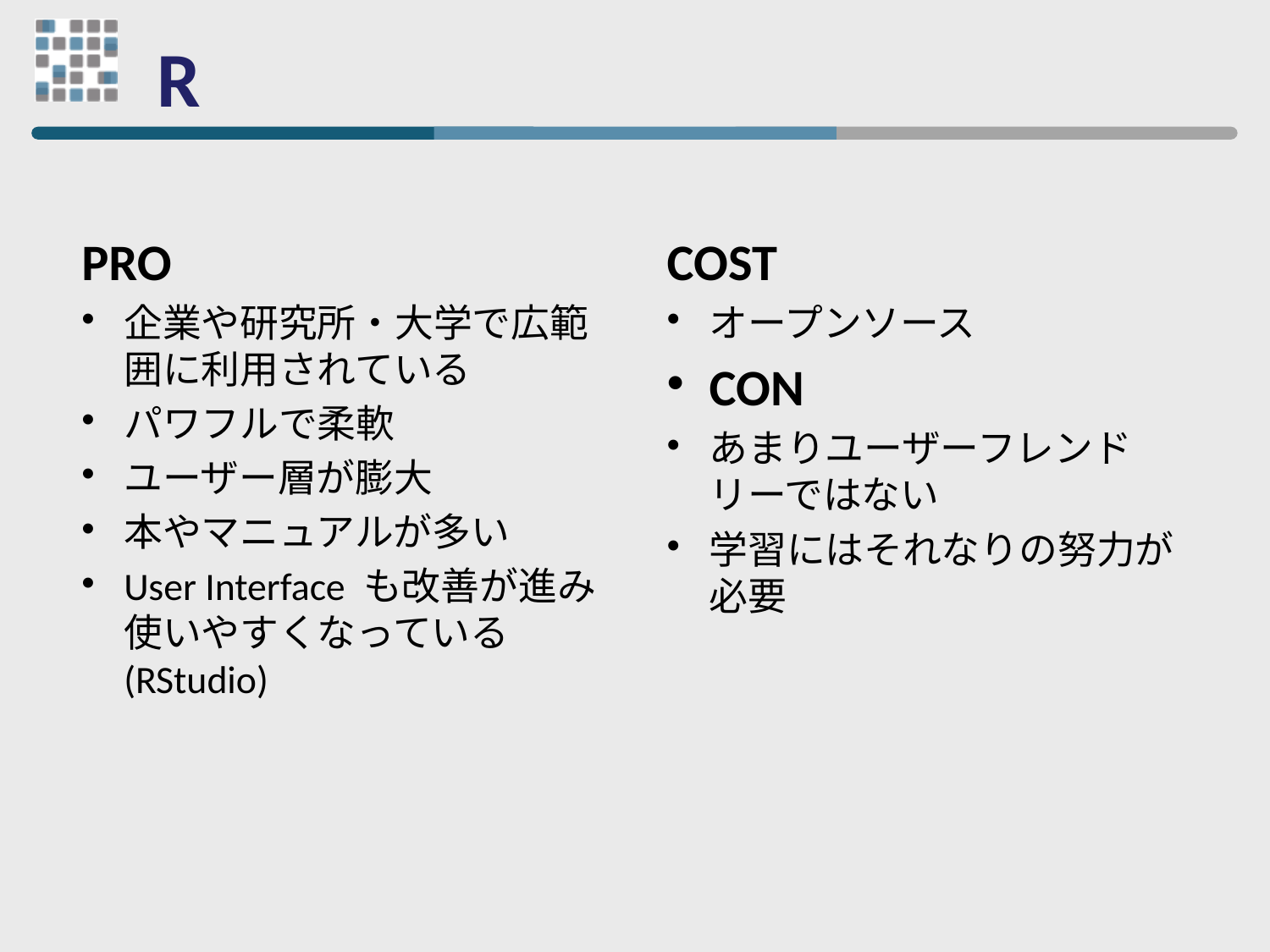

# R
PRO
企業や研究所・大学で広範囲に利用されている
パワフルで柔軟
ユーザー層が膨大
本やマニュアルが多い
User Interface も改善が進み使いやすくなっている
(RStudio)

COST
オープンソース
CON
あまりユーザーフレンドリーではない
学習にはそれなりの努力が必要